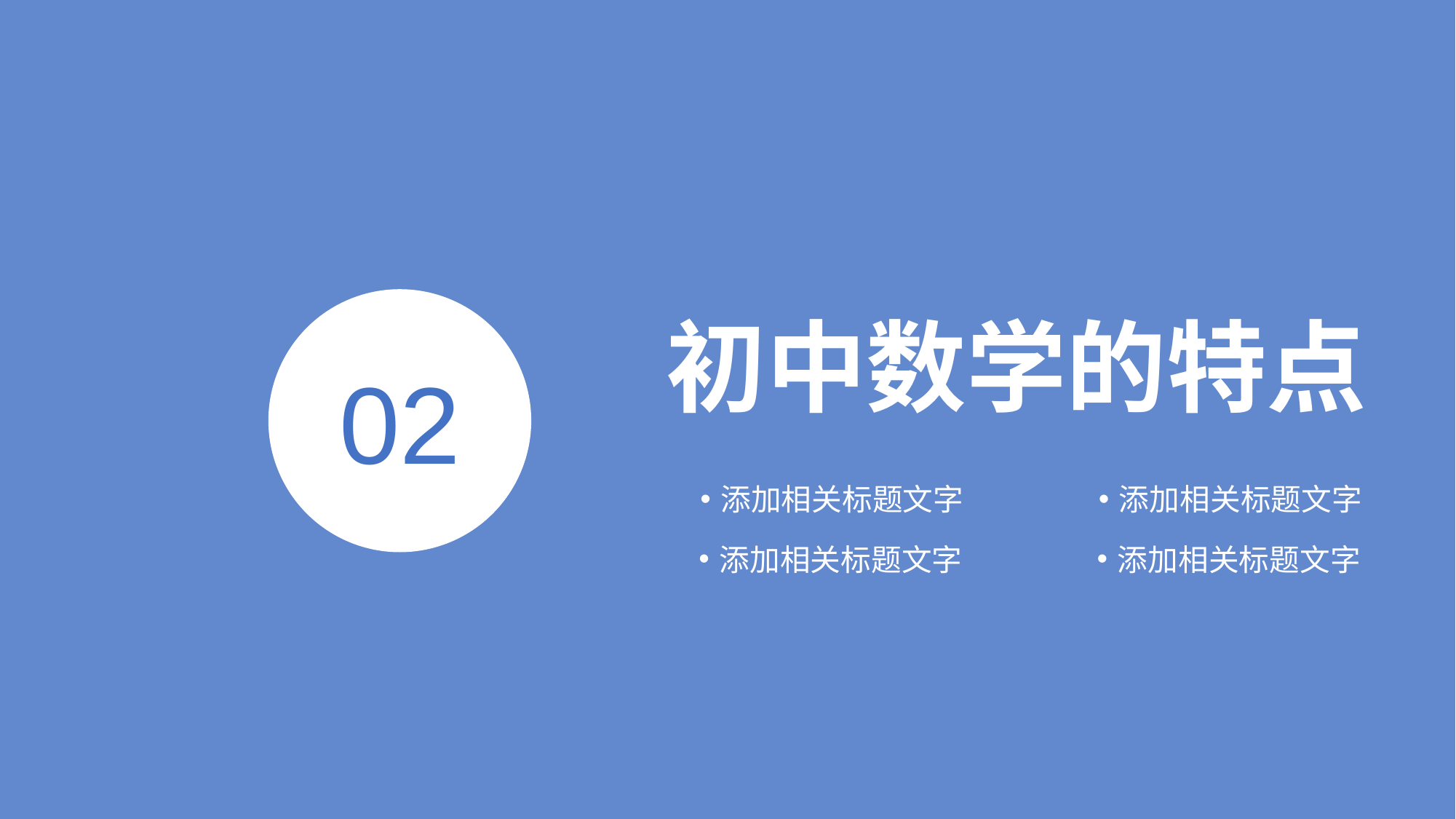

02
初中数学的特点
添加相关标题文字
添加相关标题文字
添加相关标题文字
添加相关标题文字